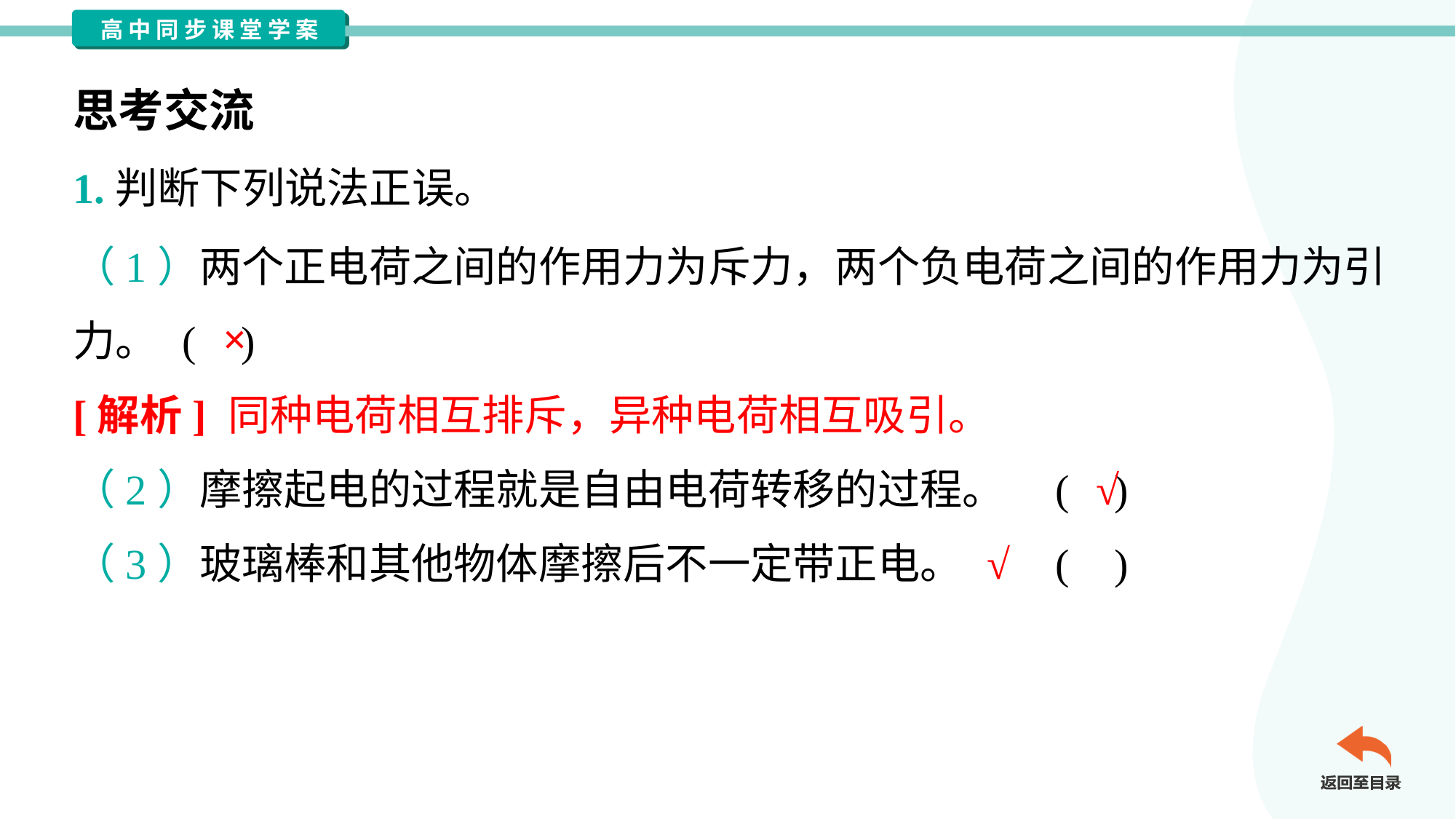

思考交流
1.判断下列说法正误。
（1）两个正电荷之间的作用力为斥力，两个负电荷之间的作用力为引
力。	(    )
×
[解析] 同种电荷相互排斥，异种电荷相互吸引。
√
（2）摩擦起电的过程就是自由电荷转移的过程。	(    )
√
（3）玻璃棒和其他物体摩擦后不一定带正电。	(    )